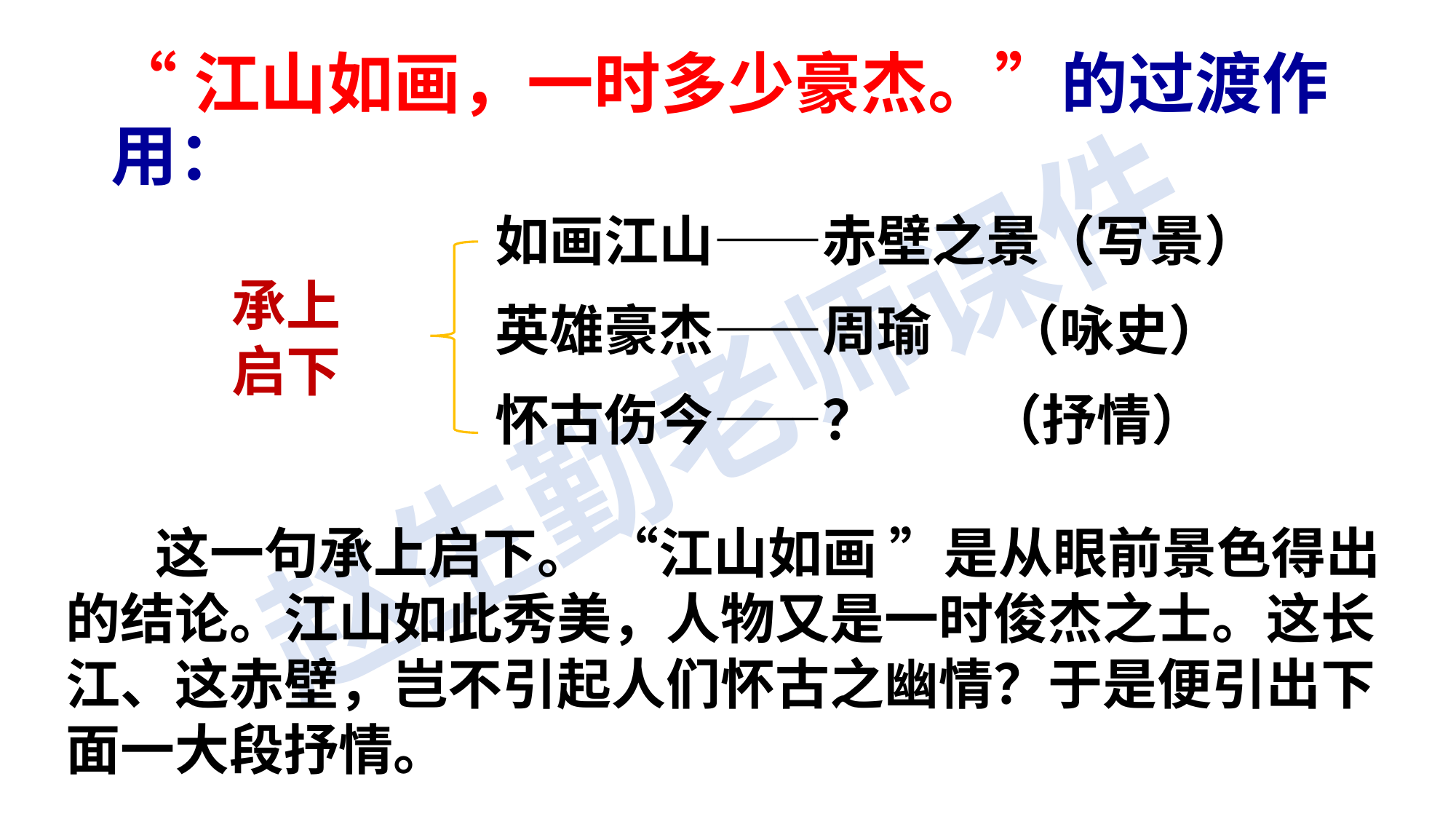

“江山如画，一时多少豪杰。”的过渡作用：
如画江山——赤壁之景（写景）
英雄豪杰——周瑜      （咏史）
怀古伤今——？         （抒情）

承上启下
       这一句承上启下。 “江山如画 ”是从眼前景色得出的结论。江山如此秀美，人物又是一时俊杰之士。这长江、这赤壁，岂不引起人们怀古之幽情？于是便引出下面一大段抒情。